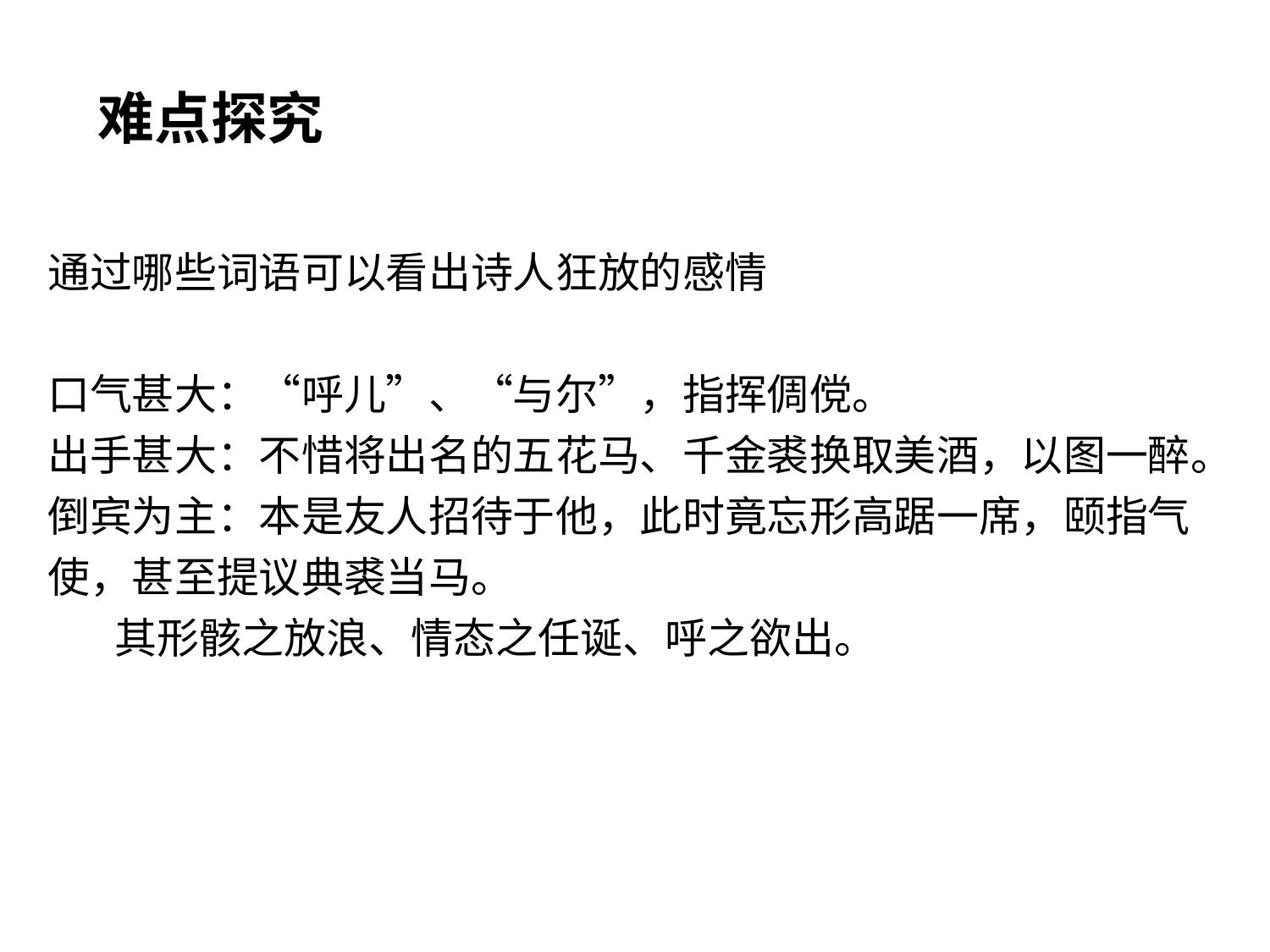

难点探究
通过哪些词语可以看出诗人狂放的感情

口气甚大：“呼儿”、“与尔”，指挥倜傥。
出手甚大：不惜将出名的五花马、千金裘换取美酒，以图一醉。
倒宾为主：本是友人招待于他，此时竟忘形高踞一席，颐指气使，甚至提议典裘当马。
      其形骸之放浪、情态之任诞、呼之欲出。